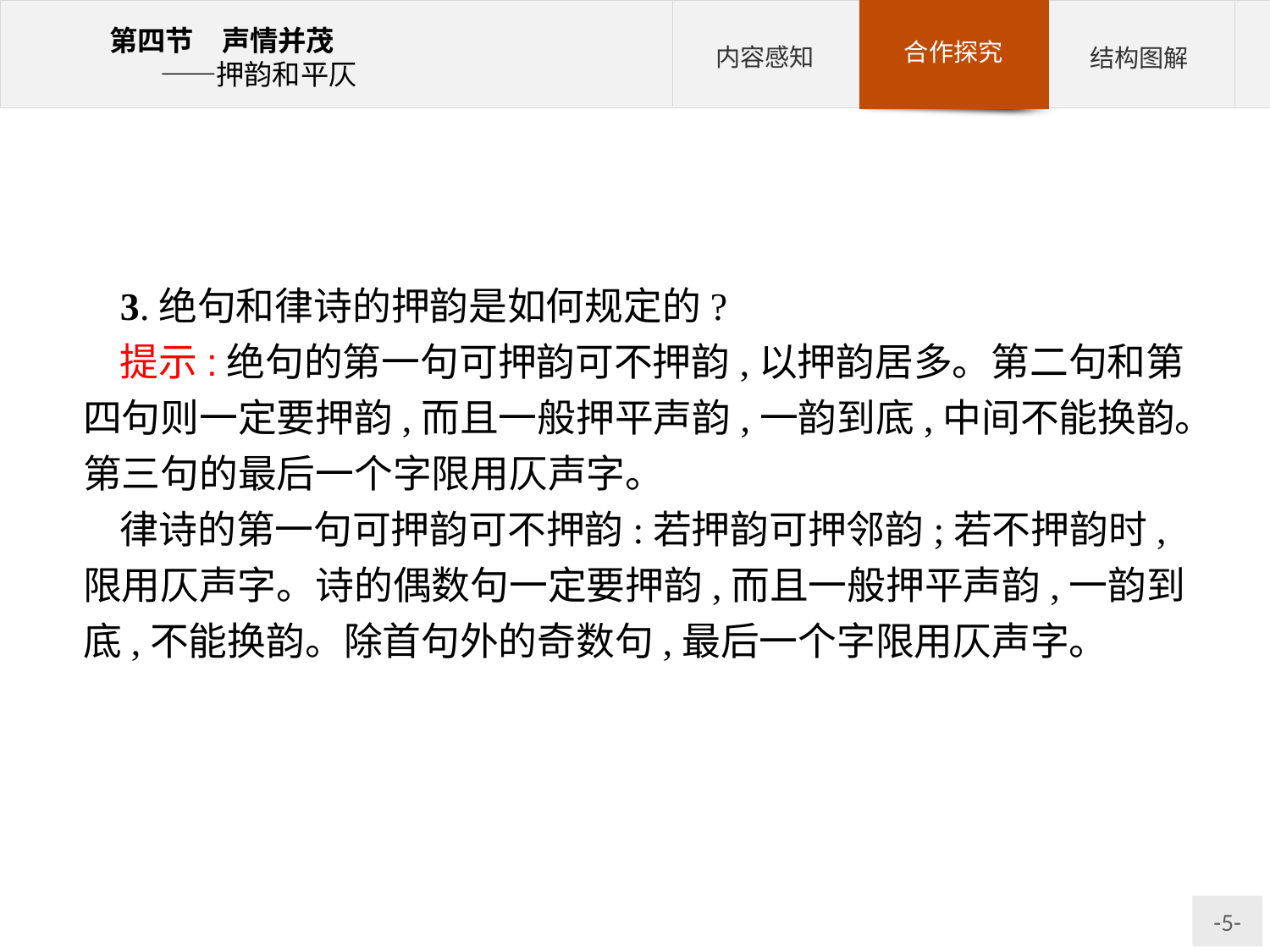

3.绝句和律诗的押韵是如何规定的?
提示:绝句的第一句可押韵可不押韵,以押韵居多。第二句和第四句则一定要押韵,而且一般押平声韵,一韵到底,中间不能换韵。第三句的最后一个字限用仄声字。
律诗的第一句可押韵可不押韵:若押韵可押邻韵;若不押韵时,限用仄声字。诗的偶数句一定要押韵,而且一般押平声韵,一韵到底,不能换韵。除首句外的奇数句,最后一个字限用仄声字。